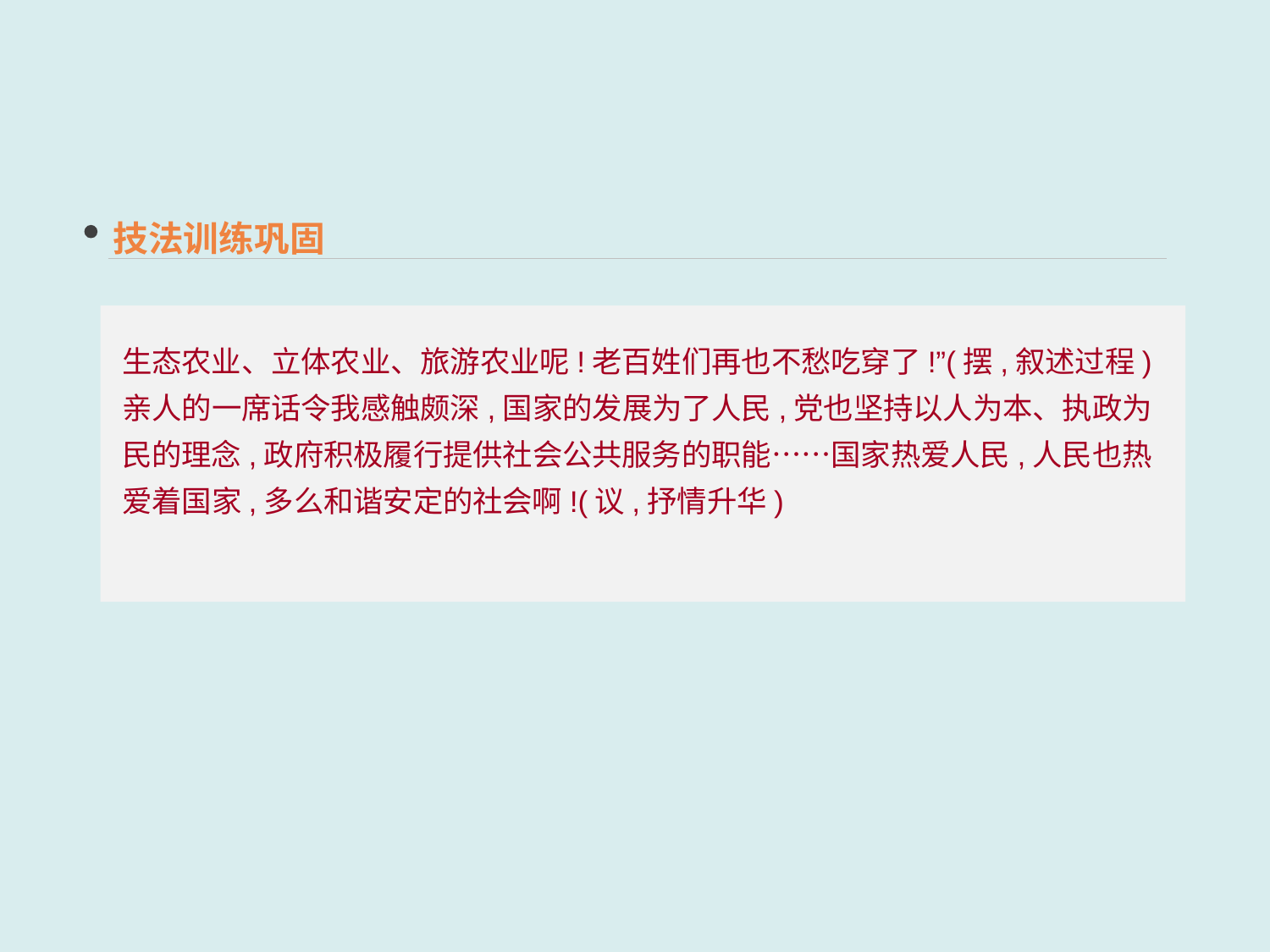

技法训练巩固

生态农业、立体农业、旅游农业呢!老百姓们再也不愁吃穿了!”(摆,叙述过程)亲人的一席话令我感触颇深,国家的发展为了人民,党也坚持以人为本、执政为民的理念,政府积极履行提供社会公共服务的职能……国家热爱人民,人民也热爱着国家,多么和谐安定的社会啊!(议,抒情升华)